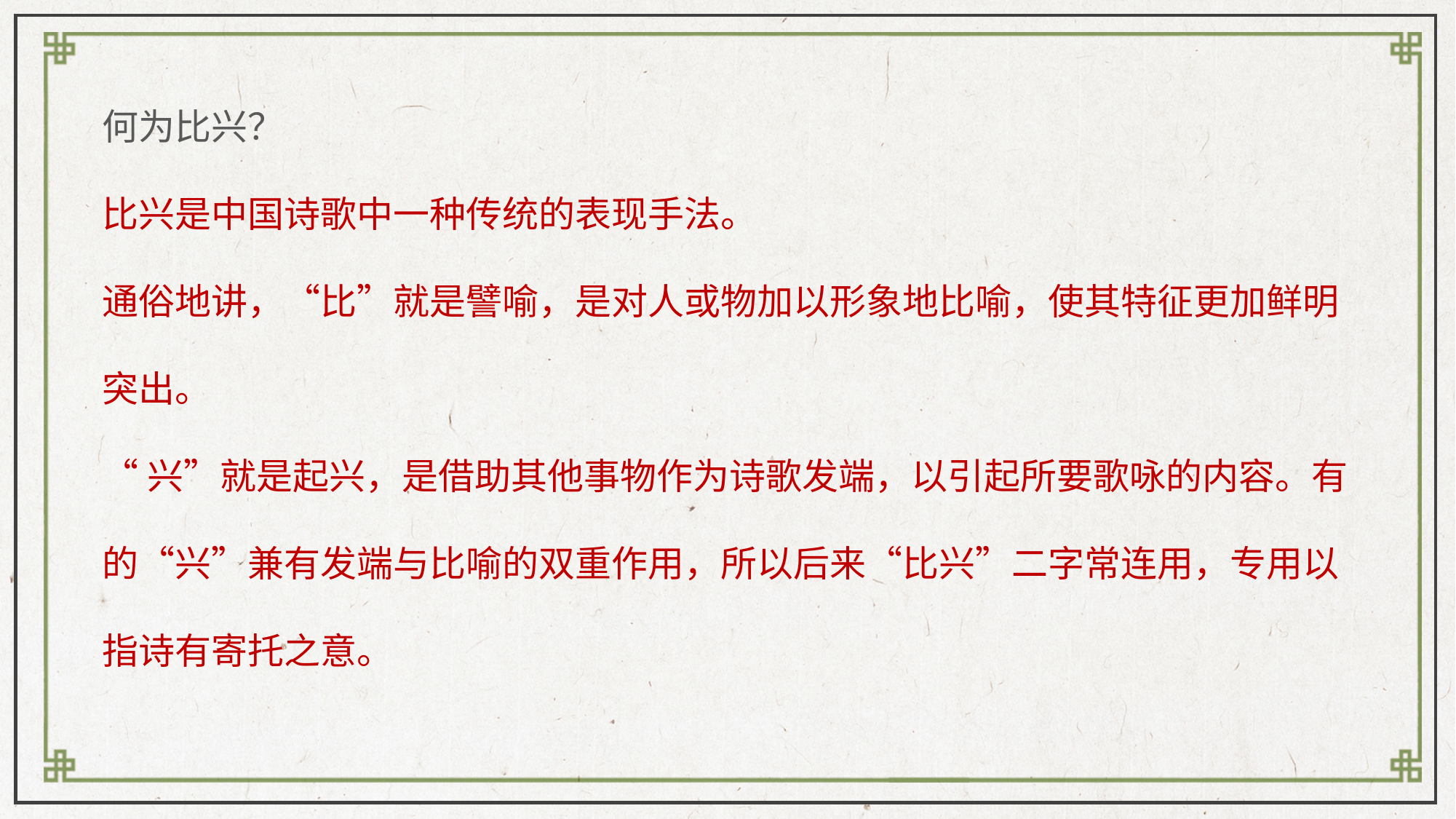

何为比兴？
比兴是中国诗歌中一种传统的表现手法。
通俗地讲，“比”就是譬喻，是对人或物加以形象地比喻，使其特征更加鲜明突出。
“兴”就是起兴，是借助其他事物作为诗歌发端，以引起所要歌咏的内容。有的“兴”兼有发端与比喻的双重作用，所以后来“比兴”二字常连用，专用以指诗有寄托之意。